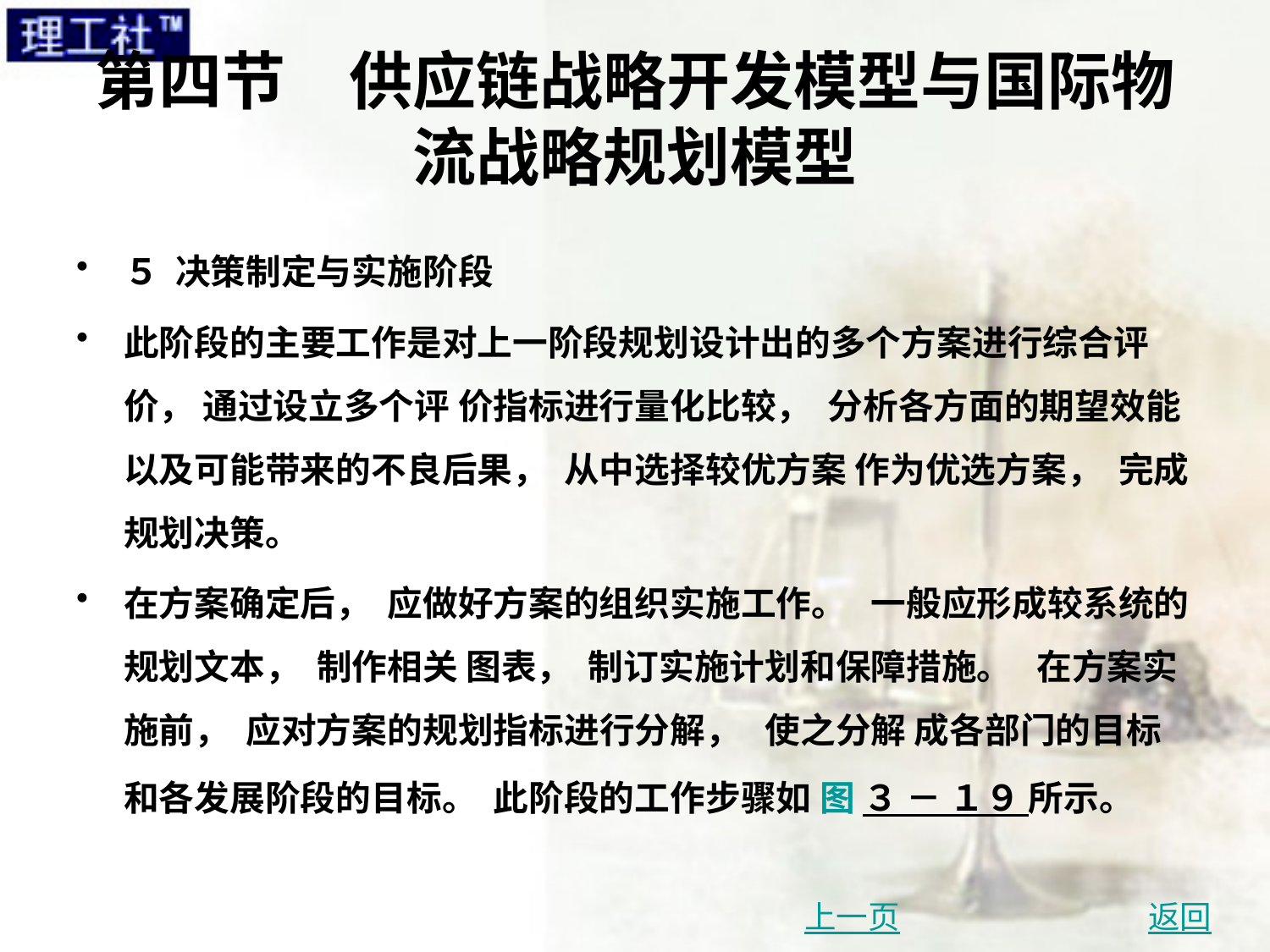

# 第四节　供应链战略开发模型与国际物流战略规划模型
５  决策制定与实施阶段
此阶段的主要工作是对上一阶段规划设计出的多个方案进行综合评价， 通过设立多个评 价指标进行量化比较，  分析各方面的期望效能以及可能带来的不良后果，  从中选择较优方案 作为优选方案，  完成规划决策。
在方案确定后，  应做好方案的组织实施工作。   一般应形成较系统的规划文本，  制作相关 图表，  制订实施计划和保障措施。   在方案实施前，  应对方案的规划指标进行分解，   使之分解 成各部门的目标和各发展阶段的目标。  此阶段的工作步骤如 图 ３ － １９ 所示。

上一页
返回